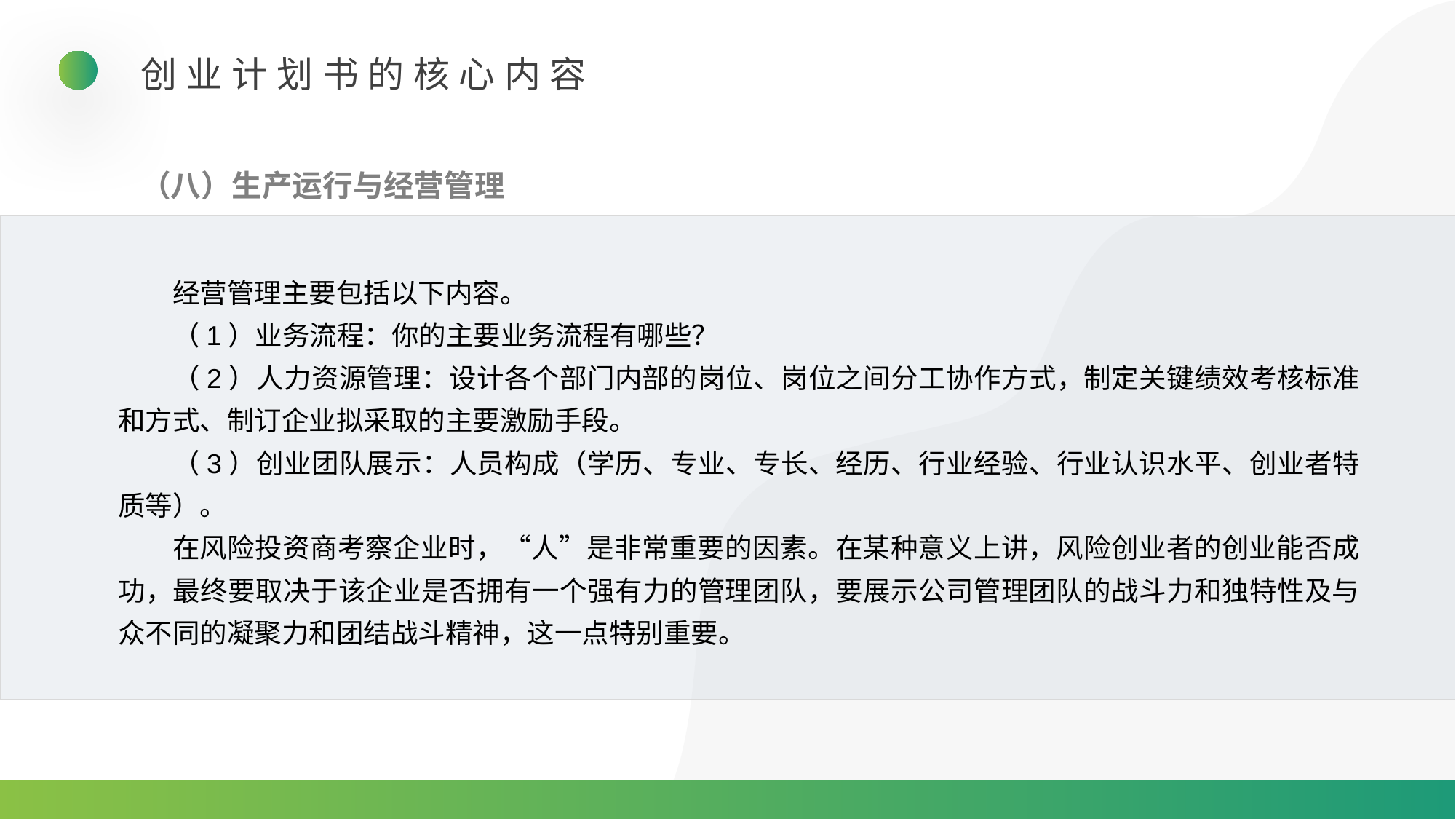

创业计划书的核心内容
（八）生产运行与经营管理

经营管理主要包括以下内容。
（1）业务流程：你的主要业务流程有哪些？
（2）人力资源管理：设计各个部门内部的岗位、岗位之间分工协作方式，制定关键绩效考核标准和方式、制订企业拟采取的主要激励手段。
（3）创业团队展示：人员构成（学历、专业、专长、经历、行业经验、行业认识水平、创业者特质等）。
在风险投资商考察企业时，“人”是非常重要的因素。在某种意义上讲，风险创业者的创业能否成功，最终要取决于该企业是否拥有一个强有力的管理团队，要展示公司管理团队的战斗力和独特性及与众不同的凝聚力和团结战斗精神，这一点特别重要。